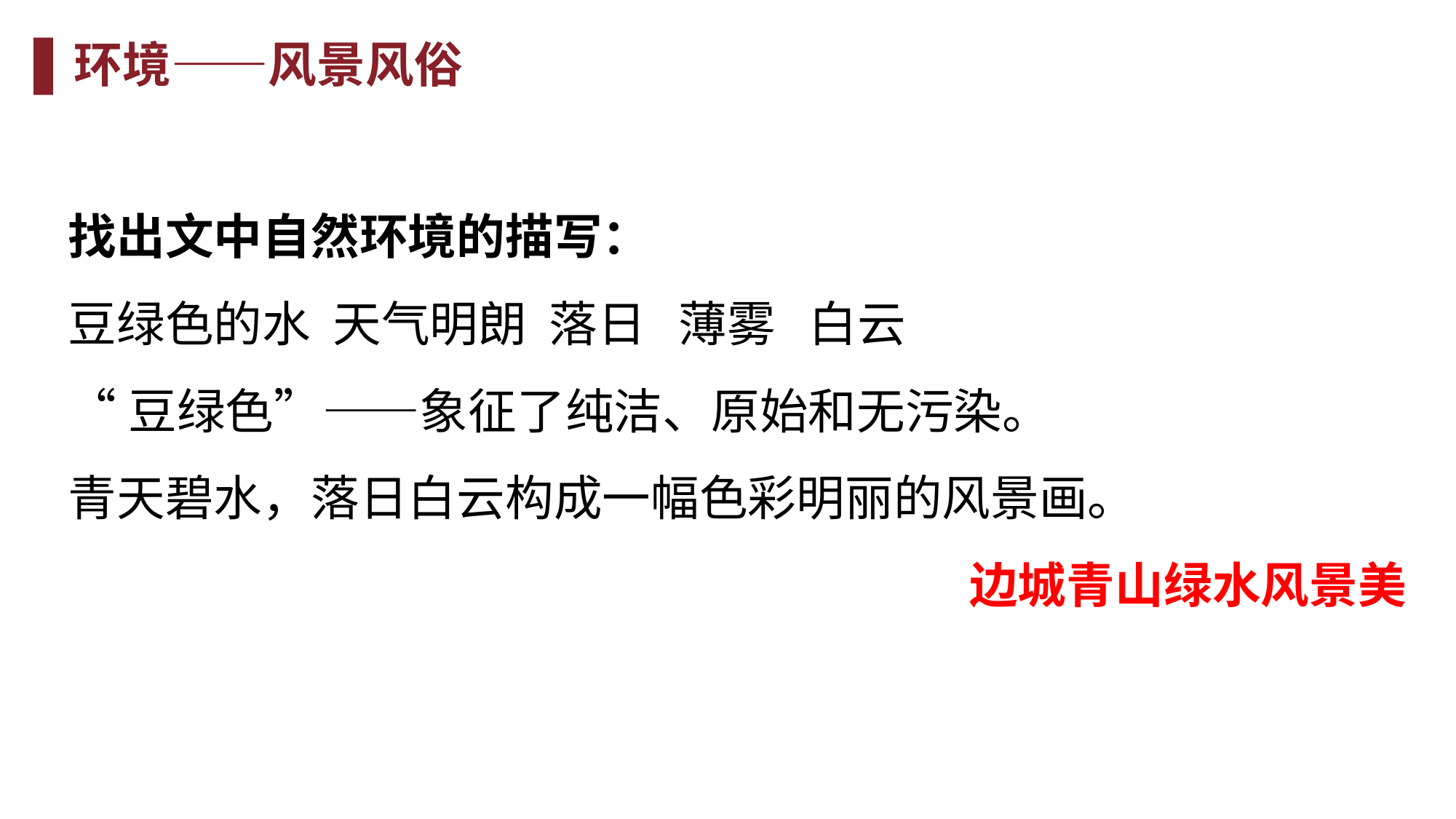

环境——风景风俗

找出文中自然环境的描写：
豆绿色的水  天气明朗  落日   薄雾   白云
“豆绿色”——象征了纯洁、原始和无污染。
青天碧水，落日白云构成一幅色彩明丽的风景画。
边城青山绿水风景美